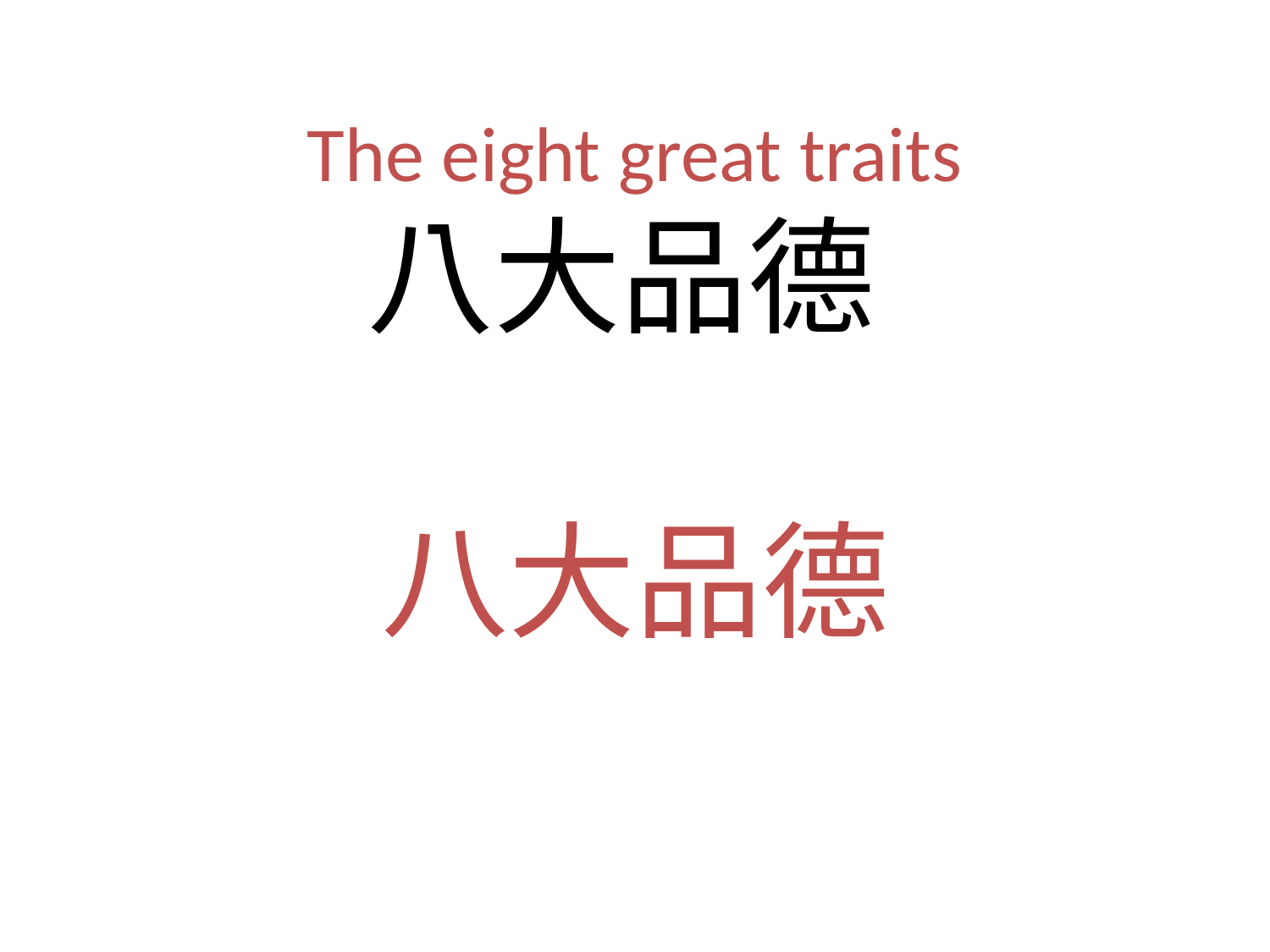

# The eight great traits 八大品德 八大品德